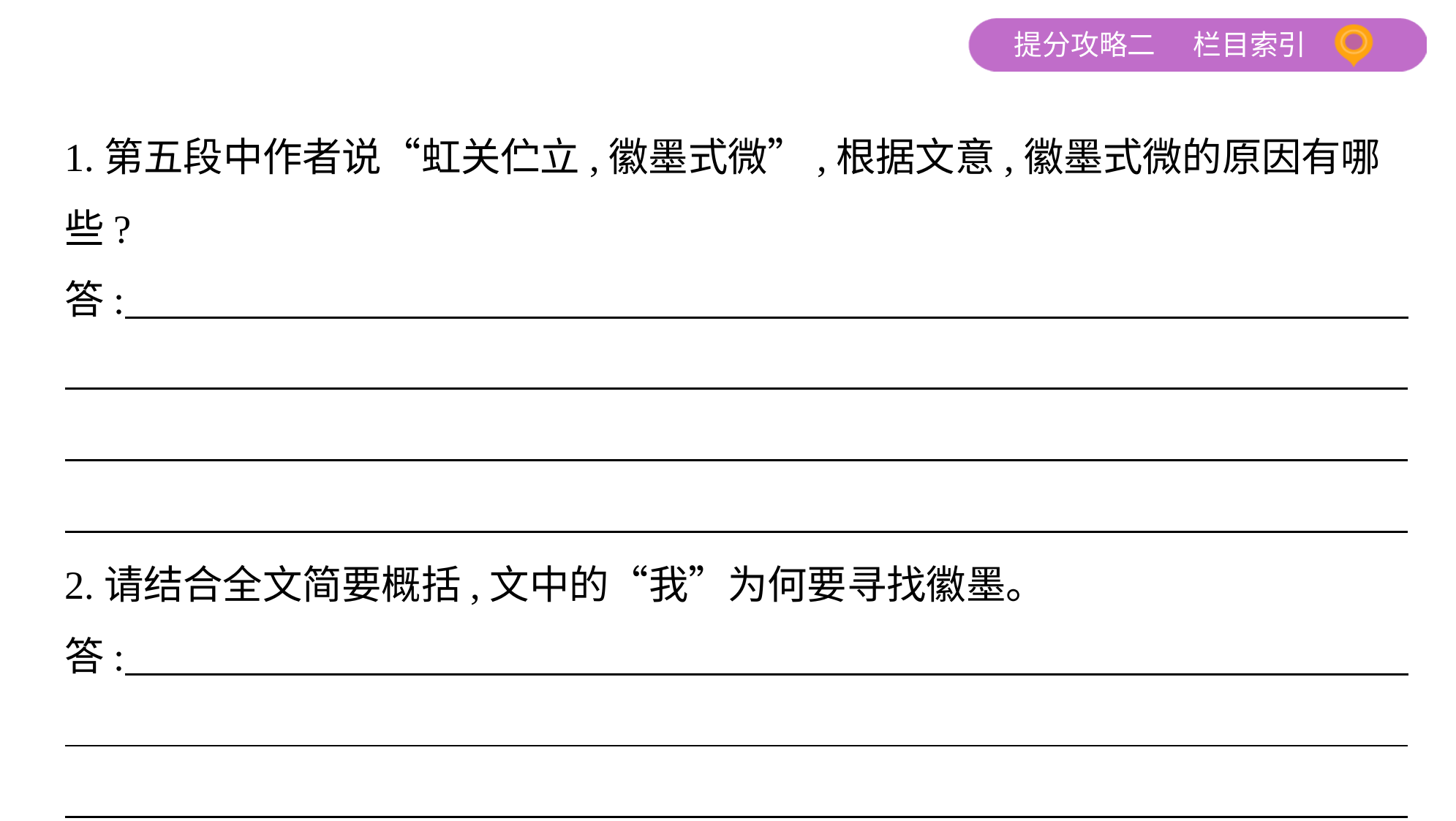

1.第五段中作者说“虹关伫立,徽墨式微”,根据文意,徽墨式微的原因有哪些?
答:

2.请结合全文简要概括,文中的“我”为何要寻找徽墨。
答: